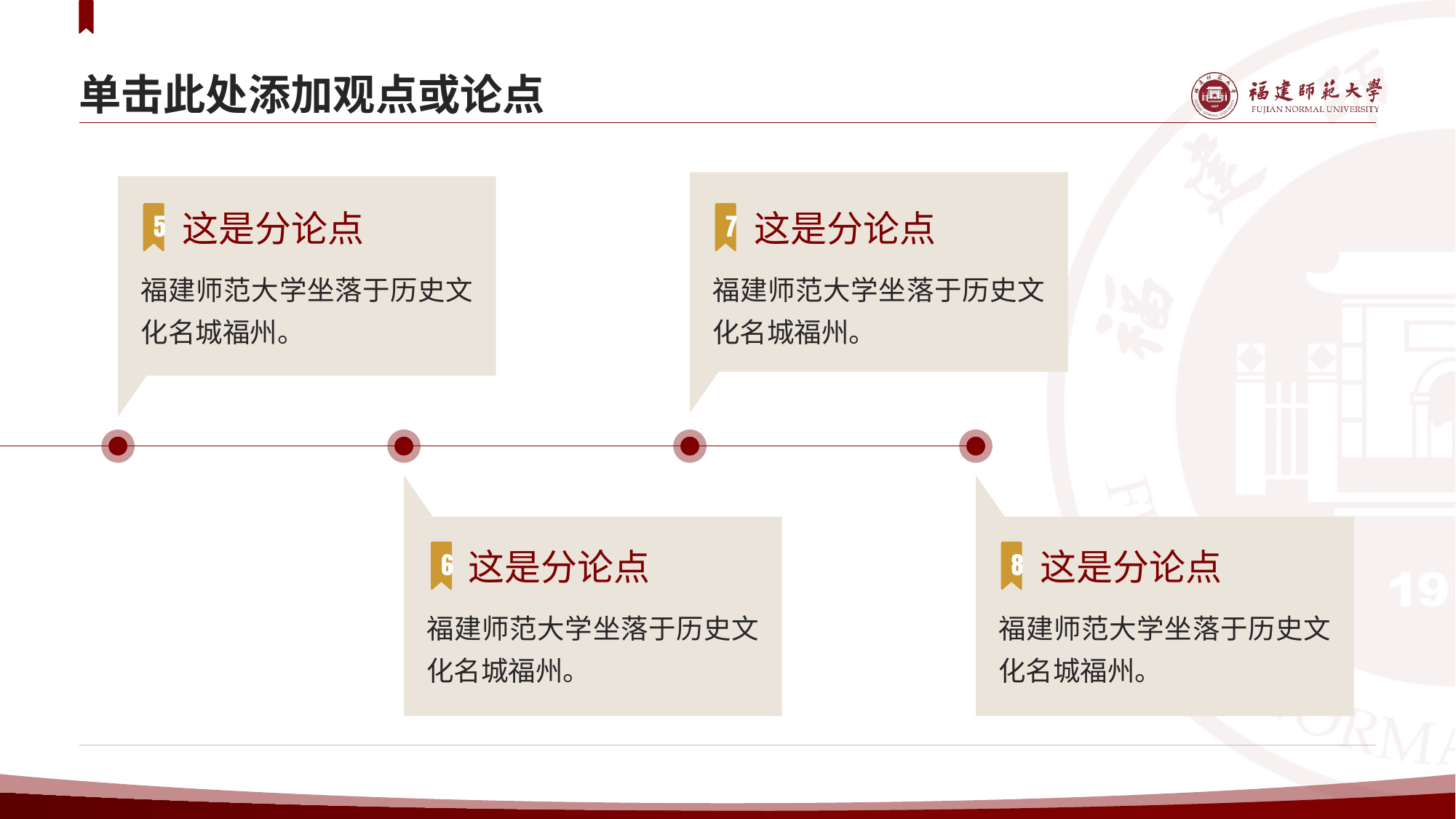

# 单击此处添加观点或论点

7
这是分论点
福建师范大学坐落于历史文化名城福州。

5
这是分论点
福建师范大学坐落于历史文化名城福州。

6
这是分论点
福建师范大学坐落于历史文化名城福州。

8
这是分论点
福建师范大学坐落于历史文化名城福州。